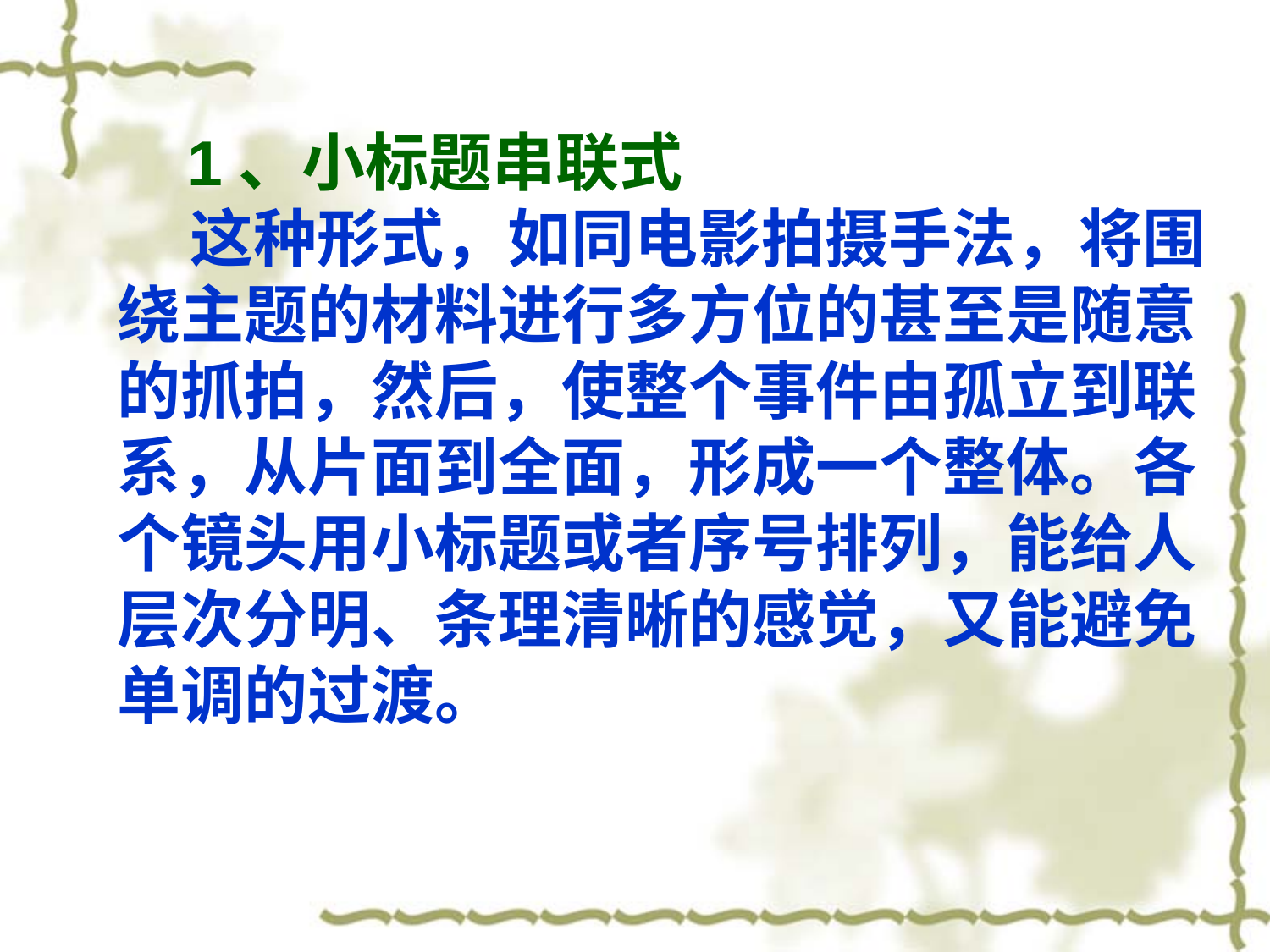

1、小标题串联式
    这种形式，如同电影拍摄手法，将围绕主题的材料进行多方位的甚至是随意的抓拍，然后，使整个事件由孤立到联系，从片面到全面，形成一个整体。各个镜头用小标题或者序号排列，能给人层次分明、条理清晰的感觉，又能避免单调的过渡。
106